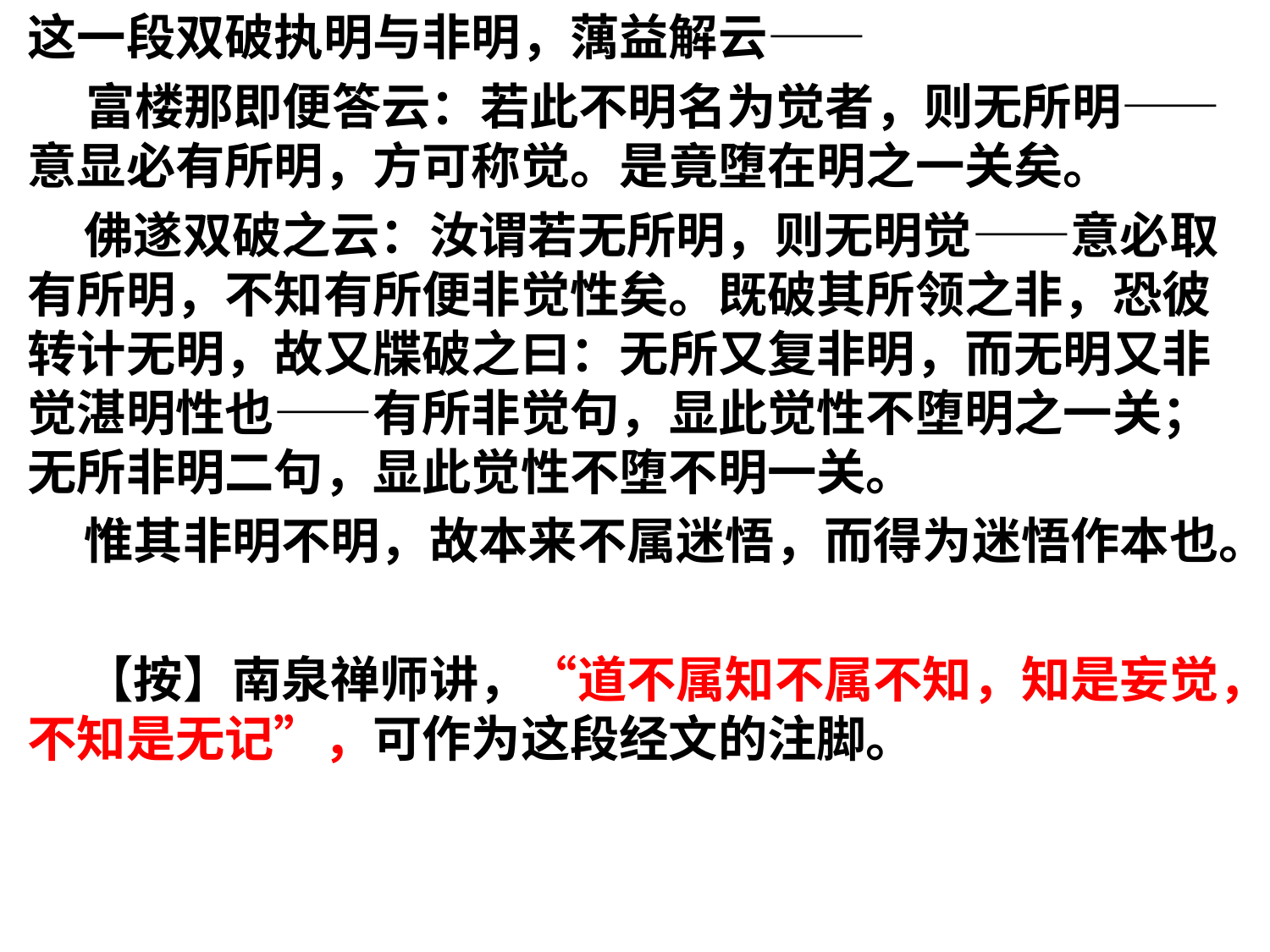

这一段双破执明与非明，蕅益解云——
     富楼那即便答云：若此不明名为觉者，则无所明——意显必有所明，方可称觉。是竟堕在明之一关矣。
    佛遂双破之云：汝谓若无所明，则无明觉——意必取有所明，不知有所便非觉性矣。既破其所领之非，恐彼转计无明，故又牒破之曰：无所又复非明，而无明又非觉湛明性也——有所非觉句，显此觉性不堕明之一关；无所非明二句，显此觉性不堕不明一关。
    惟其非明不明，故本来不属迷悟，而得为迷悟作本也。

    【按】南泉禅师讲，“道不属知不属不知，知是妄觉，不知是无记”，可作为这段经文的注脚。